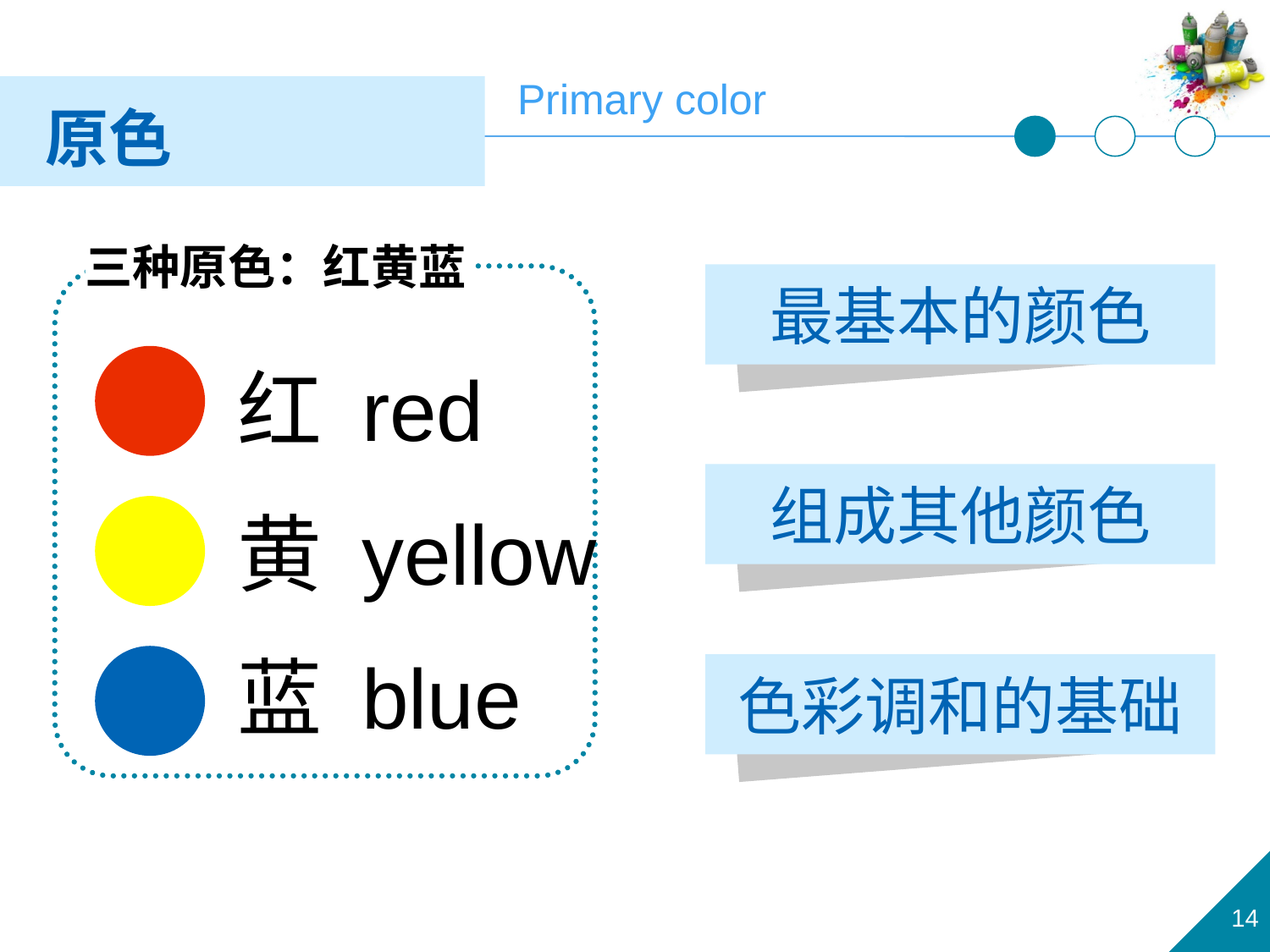

原色
Primary color

三种原色：红黄蓝
最基本的颜色

红 red
黄 yellow
蓝 blue

组成其他颜色

色彩调和的基础

14